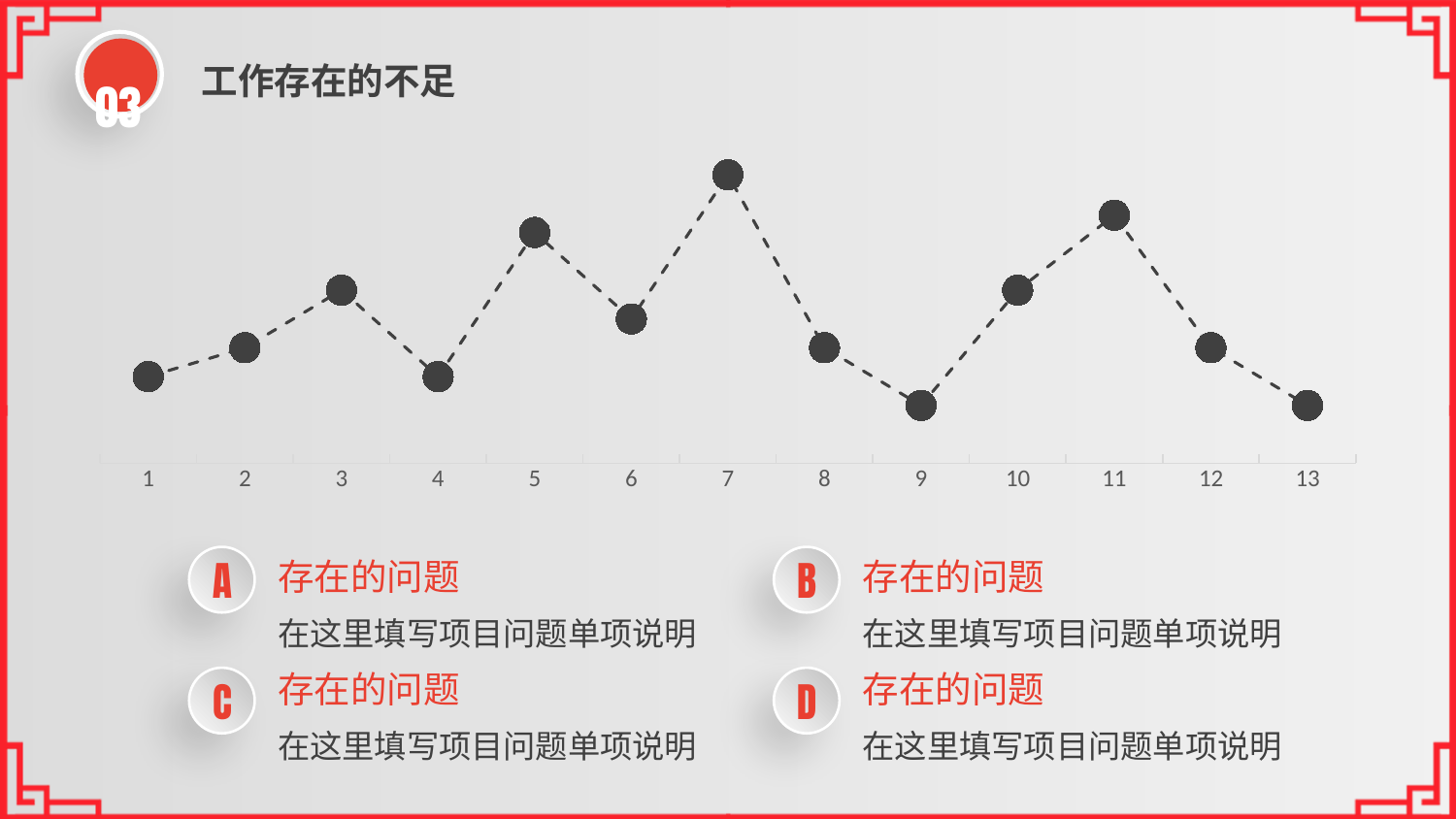

03

工作存在的不足

### Chart

| Category | 系列 1 |
|---|---|
| 1 | 15.0 |
| 2 | 20.0 |
| 3 | 30.0 |
| 4 | 15.0 |
| 5 | 40.0 |
| 6 | 25.0 |
| 7 | 50.0 |
| 8 | 20.0 |
| 9 | 10.0 |
| 10 | 30.0 |
| 11 | 43.0 |
| 12 | 20.0 |
| 13 | 10.0 |
存在的问题
存在的问题

A
B
在这里填写项目问题单项说明
在这里填写项目问题单项说明
存在的问题
存在的问题

C
D
在这里填写项目问题单项说明
在这里填写项目问题单项说明